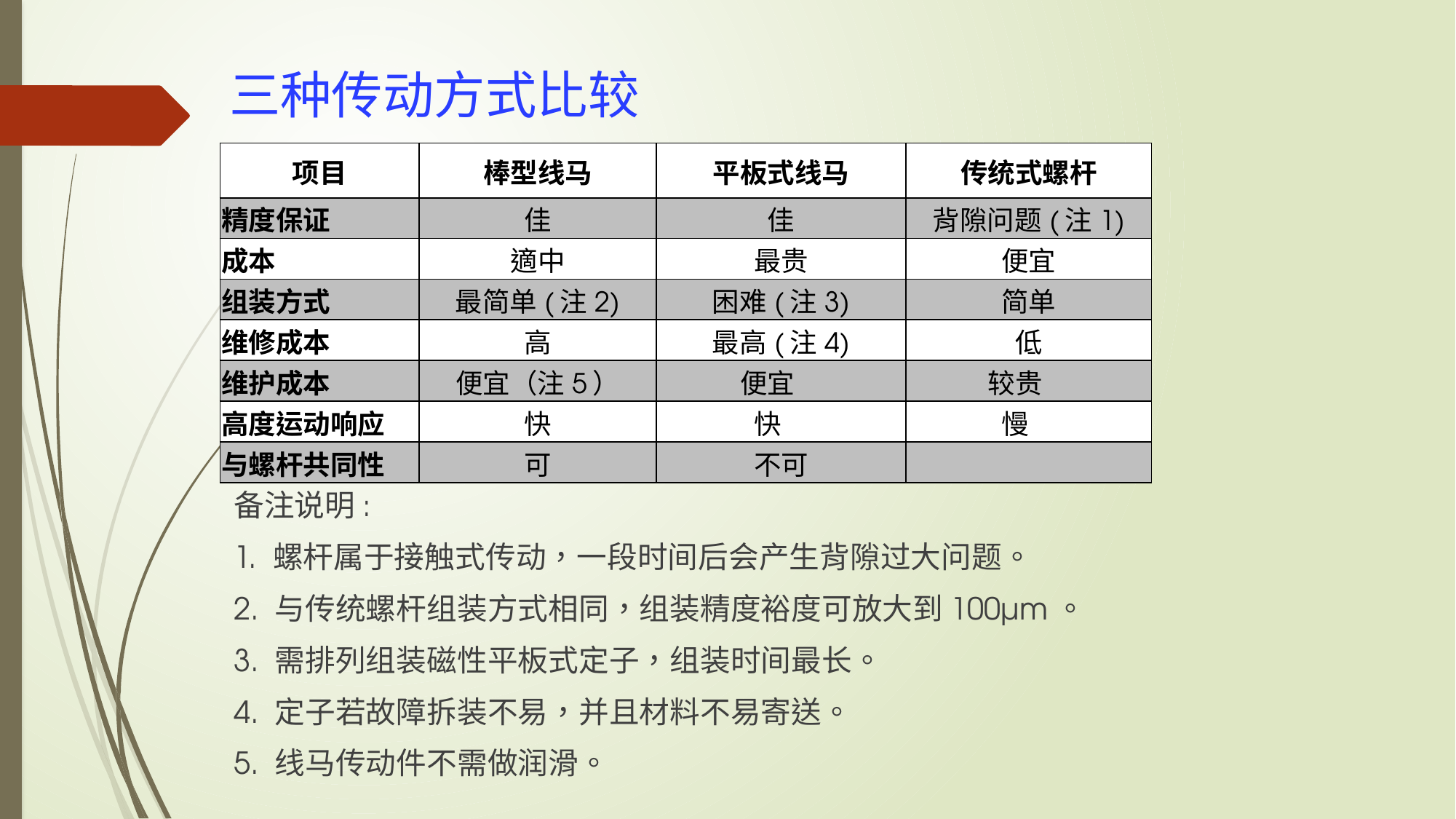

# 三种传动方式比较
| 项目 | 棒型线马 | 平板式线马 | 传统式螺杆 |
| --- | --- | --- | --- |
| 精度保证 | 佳 | 佳 | 背隙问题(注1) |
| 成本 | 適中 | 最贵 | 便宜 |
| 组装方式 | 最简单(注2) | 困难(注3) | 简单 |
| 维修成本 | 高 | 最高(注4) | 低 |
| 维护成本 | 便宜（注5） | 便宜 | 较贵 |
| 高度运动响应 | 快 | 快 | 慢 |
| 与螺杆共同性 | 可 | 不可 |  |
备注说明:
1. 螺杆属于接触式传动，一段时间后会产生背隙过大问题。
2. 与传统螺杆组装方式相同，组装精度裕度可放大到100μm。
3. 需排列组装磁性平板式定子，组装时间最长。
4. 定子若故障拆装不易，并且材料不易寄送。
5. 线马传动件不需做润滑。